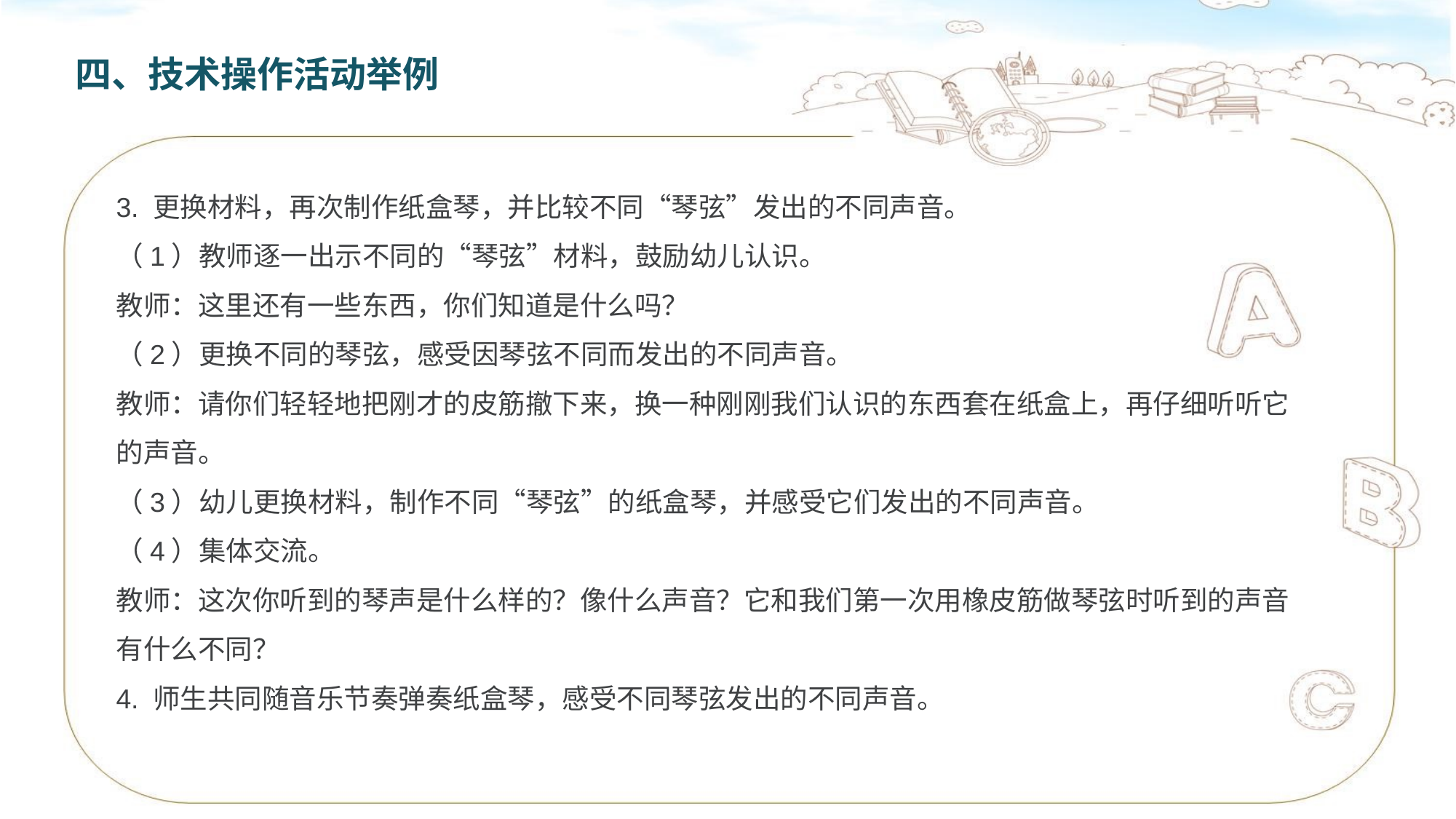

四、技术操作活动举例
3. 更换材料，再次制作纸盒琴，并比较不同“琴弦”发出的不同声音。
（1）教师逐一出示不同的“琴弦”材料，鼓励幼儿认识。
教师：这里还有一些东西，你们知道是什么吗？
（2）更换不同的琴弦，感受因琴弦不同而发出的不同声音。
教师：请你们轻轻地把刚才的皮筋撤下来，换一种刚刚我们认识的东西套在纸盒上，再仔细听听它的声音。
（3）幼儿更换材料，制作不同“琴弦”的纸盒琴，并感受它们发出的不同声音。
（4）集体交流。
教师：这次你听到的琴声是什么样的？像什么声音？它和我们第一次用橡皮筋做琴弦时听到的声音有什么不同？
4. 师生共同随音乐节奏弹奏纸盒琴，感受不同琴弦发出的不同声音。